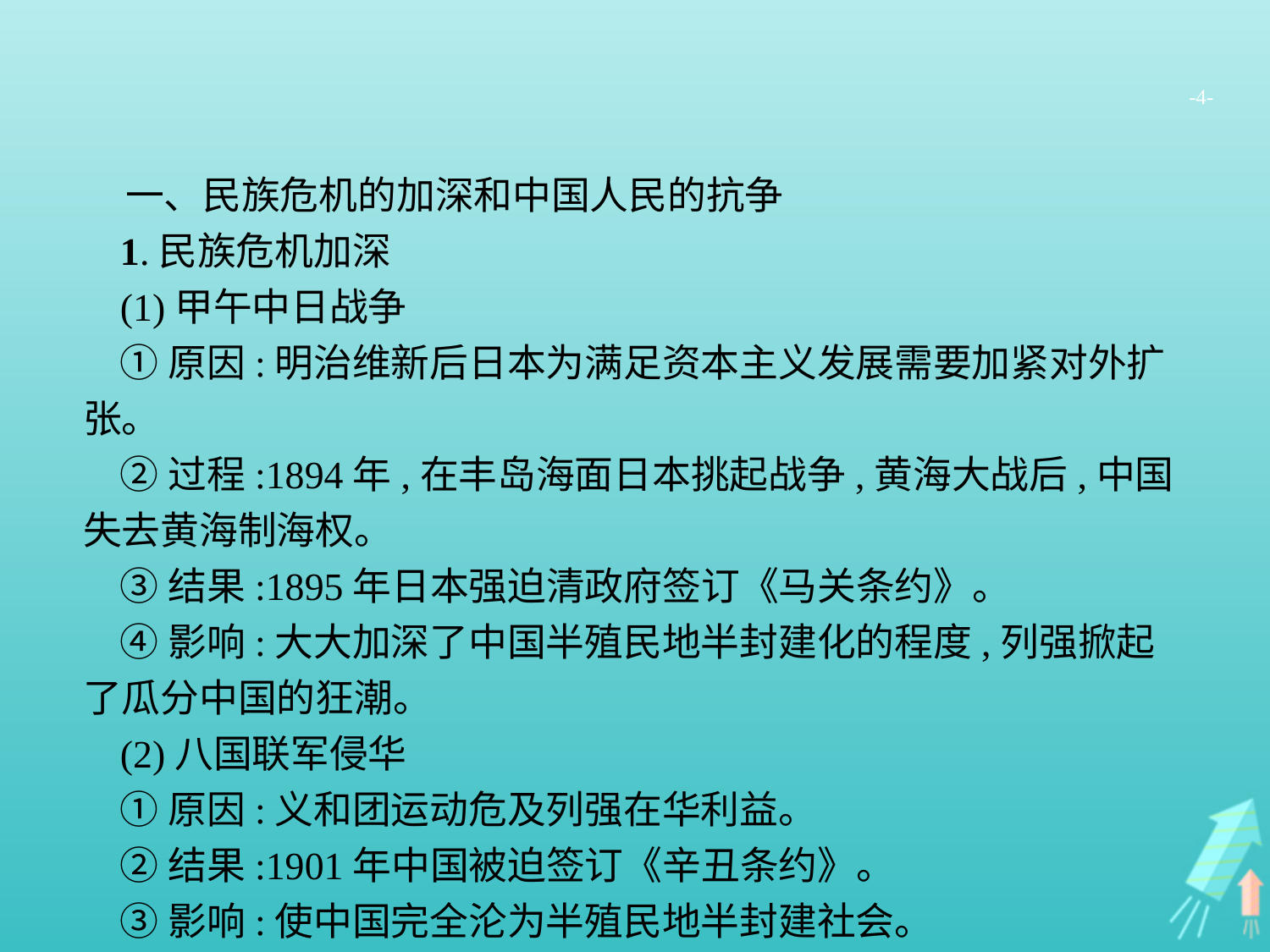

-4-
一、民族危机的加深和中国人民的抗争
1.民族危机加深
(1)甲午中日战争
①原因:明治维新后日本为满足资本主义发展需要加紧对外扩张。
②过程:1894年,在丰岛海面日本挑起战争,黄海大战后,中国失去黄海制海权。
③结果:1895年日本强迫清政府签订《马关条约》。
④影响:大大加深了中国半殖民地半封建化的程度,列强掀起了瓜分中国的狂潮。
(2)八国联军侵华
①原因:义和团运动危及列强在华利益。
②结果:1901年中国被迫签订《辛丑条约》。
③影响:使中国完全沦为半殖民地半封建社会。